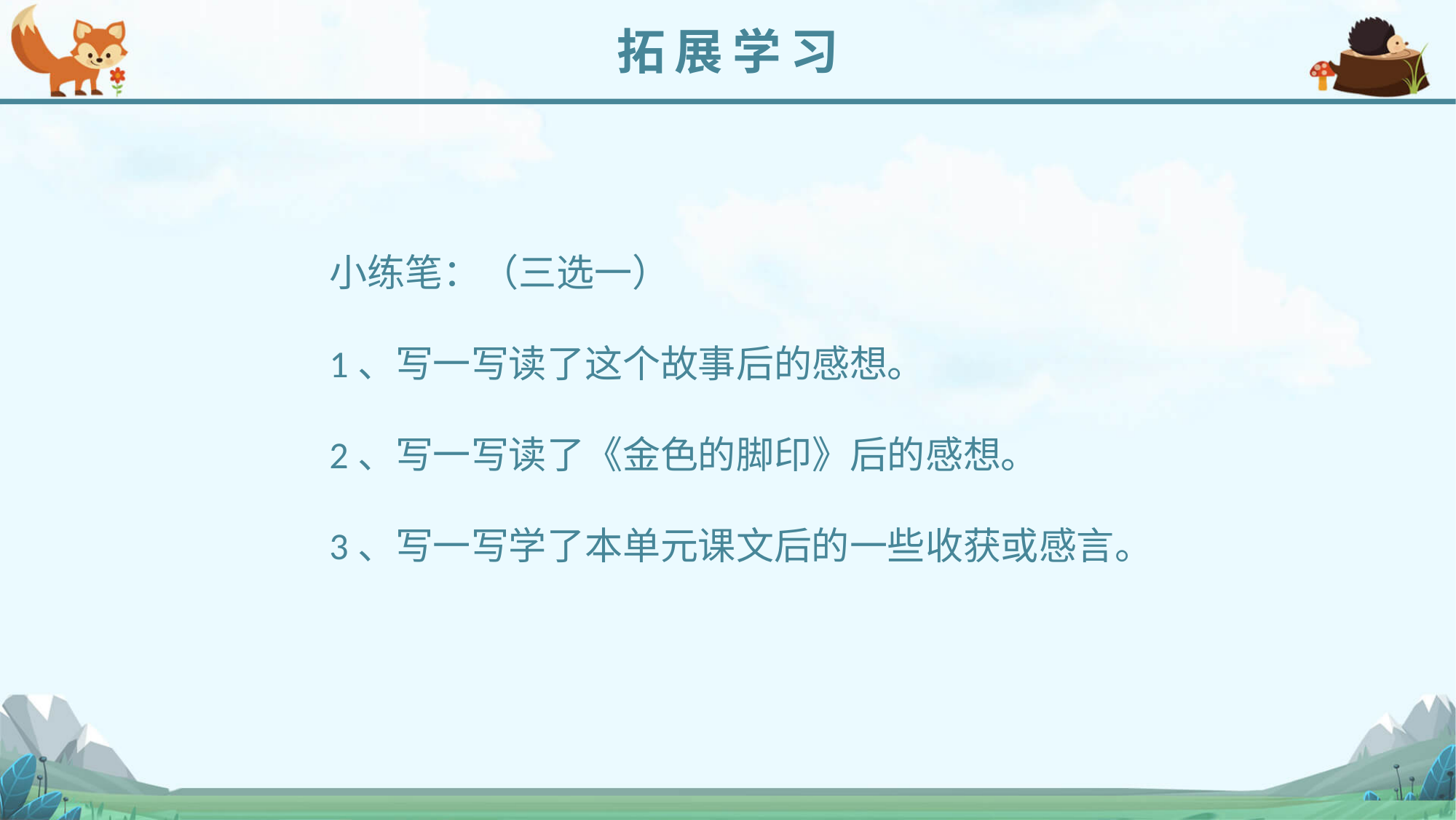

拓展学习

小练笔：（三选一）

1、写一写读了这个故事后的感想。

2、写一写读了《金色的脚印》后的感想。

3、写一写学了本单元课文后的一些收获或感言。